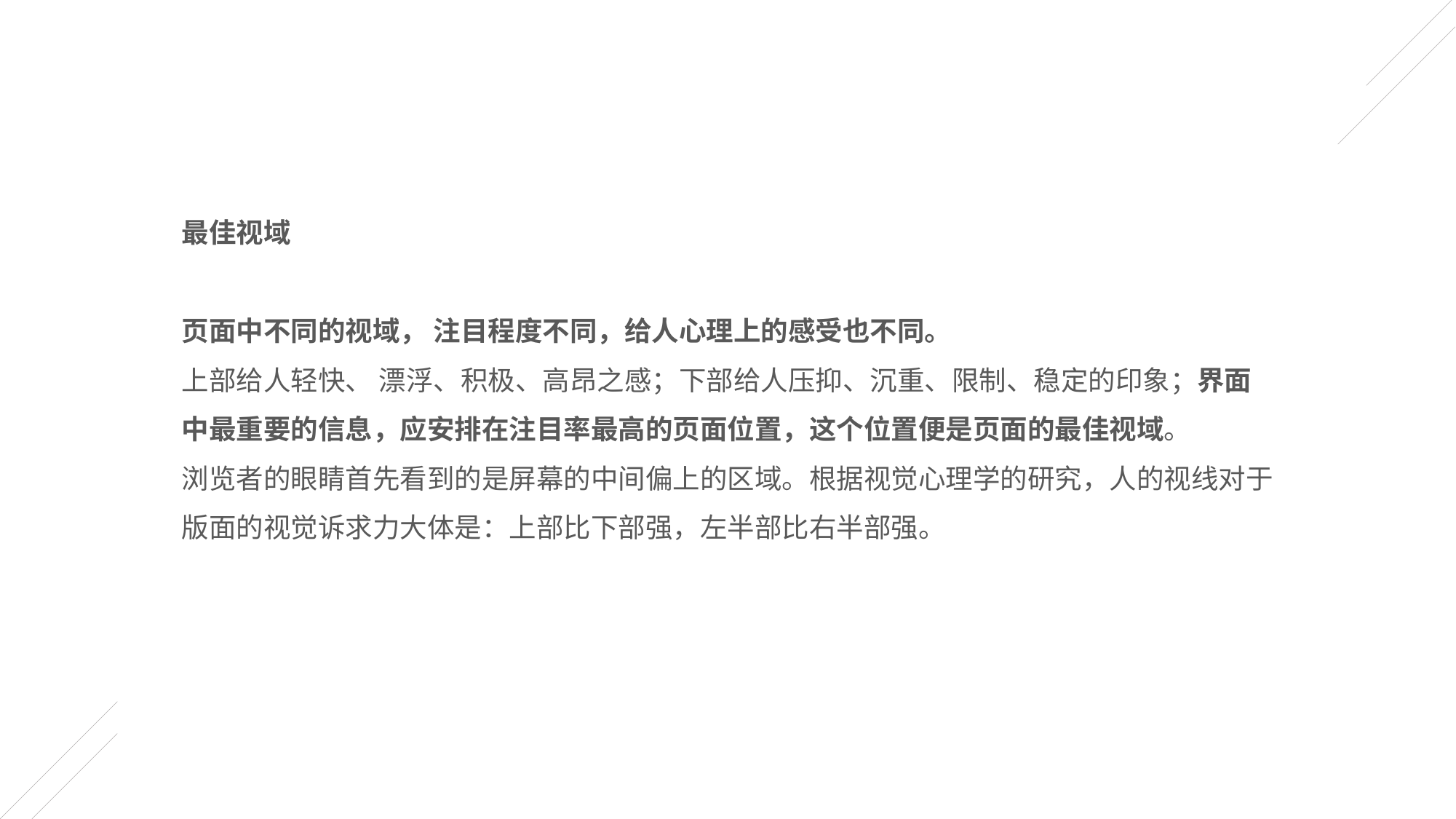

最佳视域

页面中不同的视域， 注目程度不同，给人心理上的感受也不同。
上部给人轻快、 漂浮、积极、高昂之感；下部给人压抑、沉重、限制、稳定的印象；界面中最重要的信息，应安排在注目率最高的页面位置，这个位置便是页面的最佳视域。
浏览者的眼睛首先看到的是屏幕的中间偏上的区域。根据视觉心理学的研究，人的视线对于版面的视觉诉求力大体是：上部比下部强，左半部比右半部强。